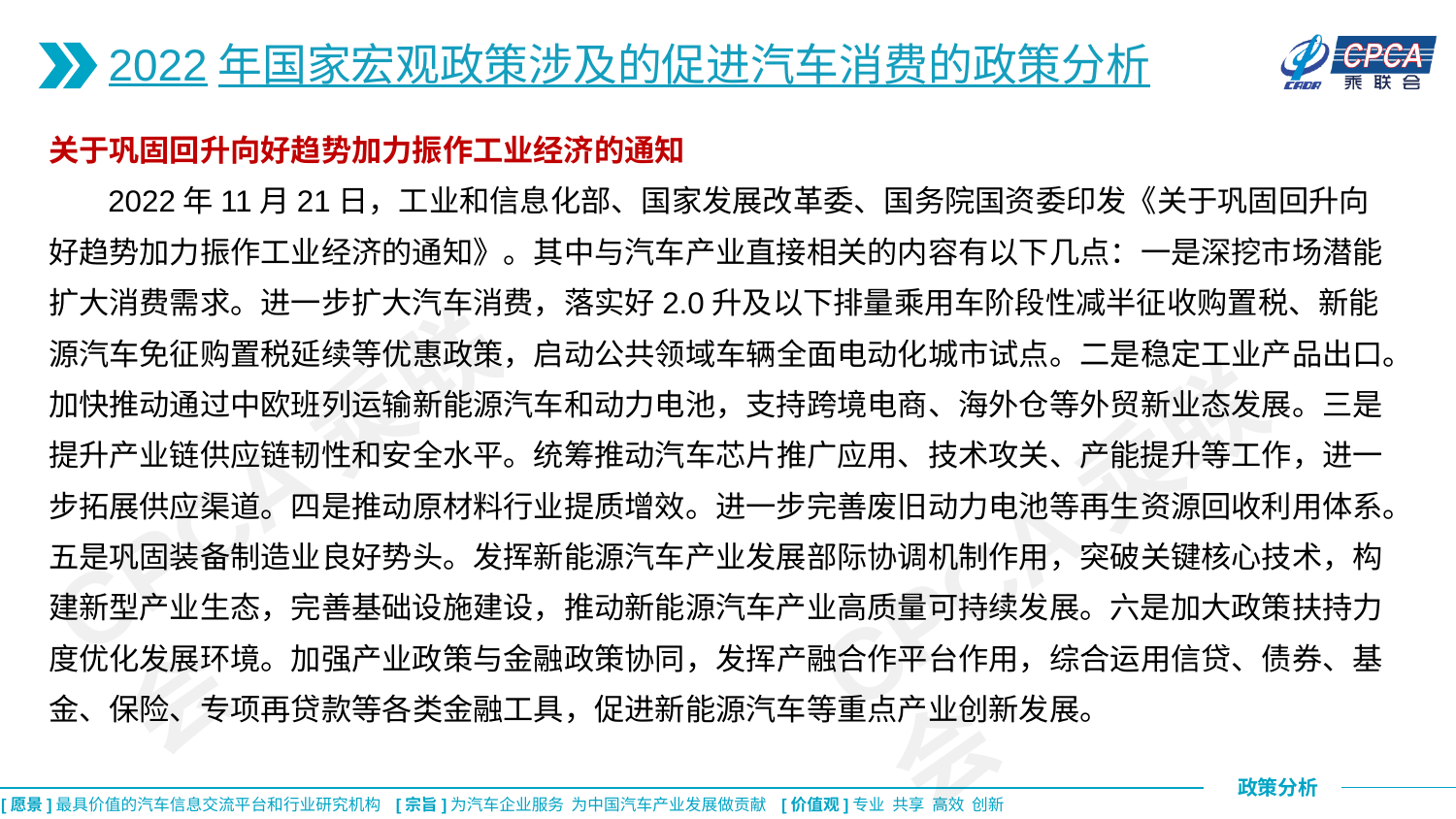

2022年国家宏观政策涉及的促进汽车消费的政策分析
关于巩固回升向好趋势加力振作工业经济的通知
       2022年11月21日，工业和信息化部、国家发展改革委、国务院国资委印发《关于巩固回升向好趋势加力振作工业经济的通知》。其中与汽车产业直接相关的内容有以下几点：一是深挖市场潜能扩大消费需求。进一步扩大汽车消费，落实好2.0升及以下排量乘用车阶段性减半征收购置税、新能源汽车免征购置税延续等优惠政策，启动公共领域车辆全面电动化城市试点。二是稳定工业产品出口。加快推动通过中欧班列运输新能源汽车和动力电池，支持跨境电商、海外仓等外贸新业态发展。三是提升产业链供应链韧性和安全水平。统筹推动汽车芯片推广应用、技术攻关、产能提升等工作，进一步拓展供应渠道。四是推动原材料行业提质增效。进一步完善废旧动力电池等再生资源回收利用体系。五是巩固装备制造业良好势头。发挥新能源汽车产业发展部际协调机制作用，突破关键核心技术，构建新型产业生态，完善基础设施建设，推动新能源汽车产业高质量可持续发展。六是加大政策扶持力度优化发展环境。加强产业政策与金融政策协同，发挥产融合作平台作用，综合运用信贷、债券、基金、保险、专项再贷款等各类金融工具，促进新能源汽车等重点产业创新发展。
CPCA乘联会
CPCA乘联会